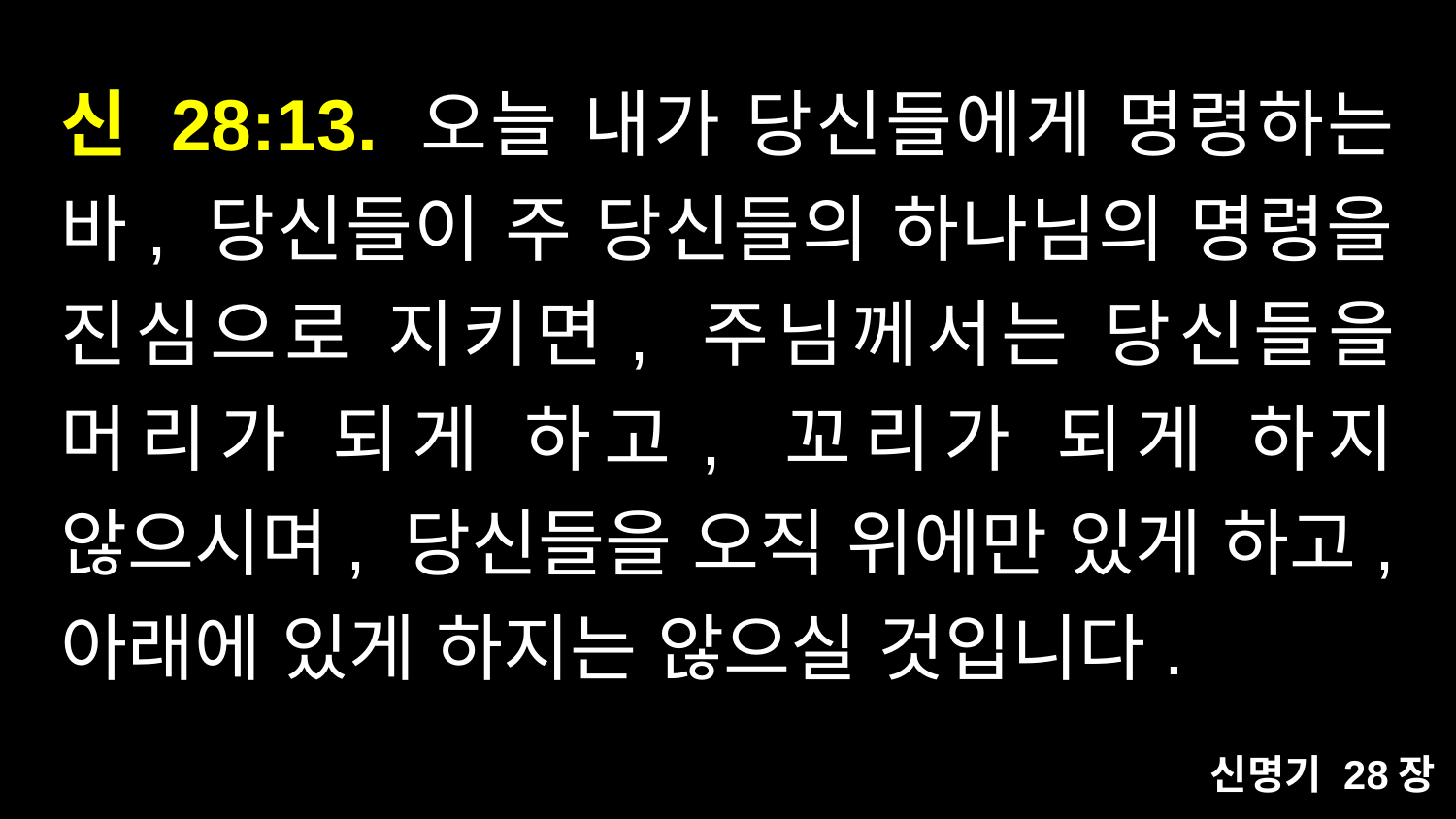

# 신 28:13. 오늘 내가 당신들에게 명령하는 바, 당신들이 주 당신들의 하나님의 명령을 진심으로 지키면, 주님께서는 당신들을 머리가 되게 하고, 꼬리가 되게 하지 않으시며, 당신들을 오직 위에만 있게 하고, 아래에 있게 하지는 않으실 것입니다.
신명기 28장